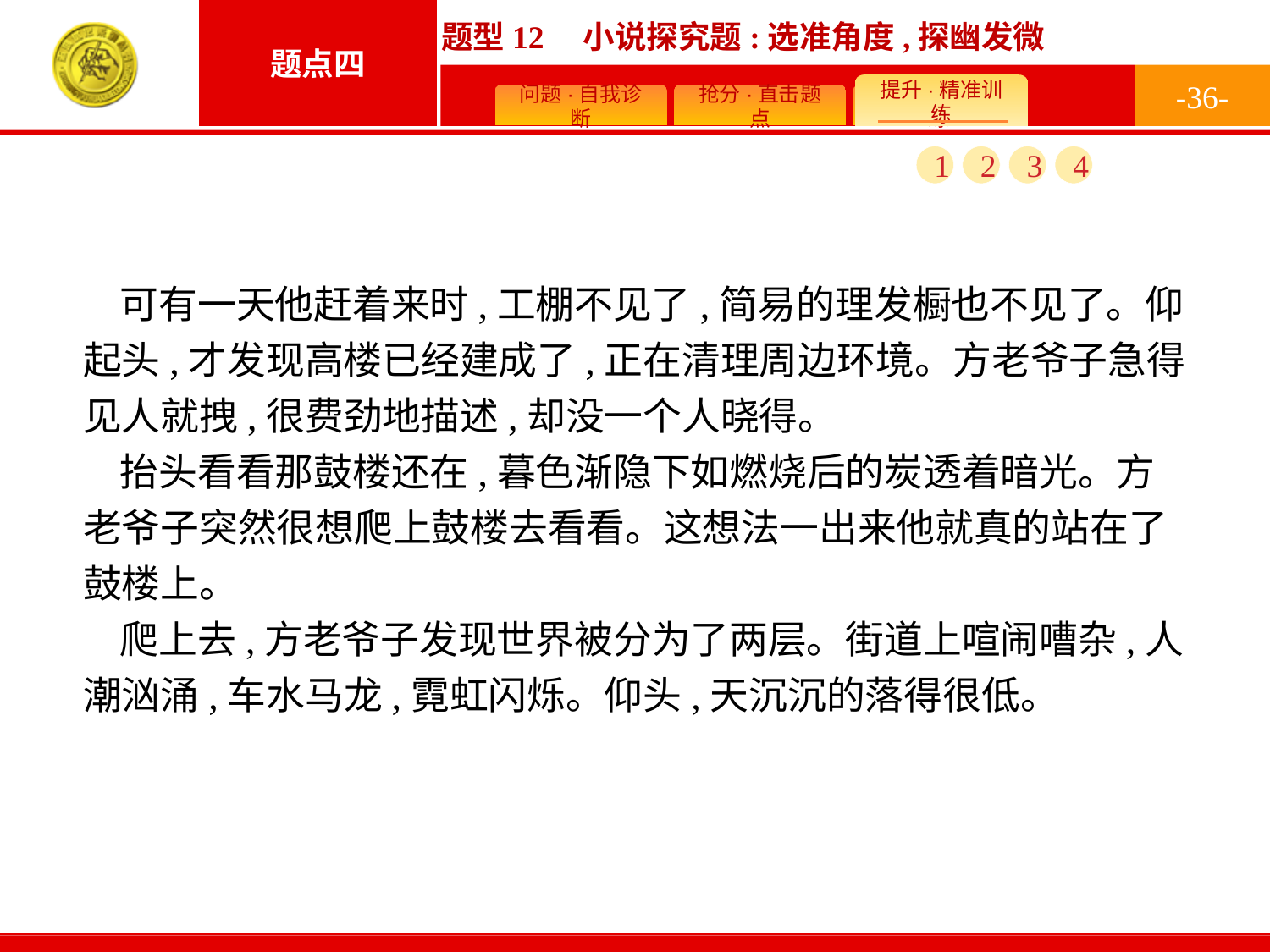

-36-
1
2
3
4
可有一天他赶着来时,工棚不见了,简易的理发橱也不见了。仰起头,才发现高楼已经建成了,正在清理周边环境。方老爷子急得见人就拽,很费劲地描述,却没一个人晓得。
抬头看看那鼓楼还在,暮色渐隐下如燃烧后的炭透着暗光。方老爷子突然很想爬上鼓楼去看看。这想法一出来他就真的站在了鼓楼上。
爬上去,方老爷子发现世界被分为了两层。街道上喧闹嘈杂,人潮汹涌,车水马龙,霓虹闪烁。仰头,天沉沉的落得很低。